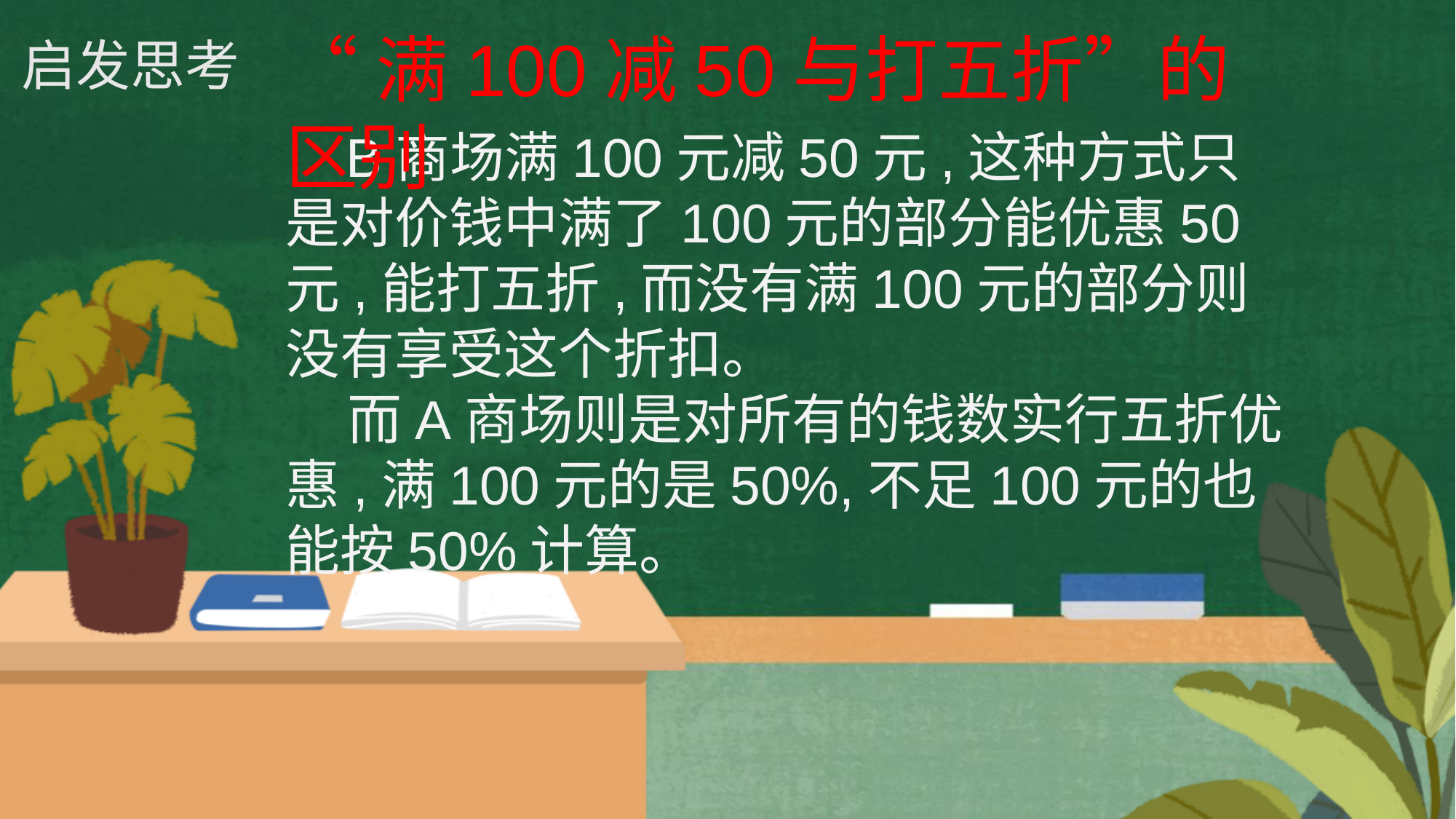

“满100减50与打五折”的区别
启发思考
    B商场满100元减50元,这种方式只是对价钱中满了100元的部分能优惠50元,能打五折,而没有满100元的部分则没有享受这个折扣。
    而A商场则是对所有的钱数实行五折优惠,满100元的是50%,不足100元的也能按50%计算。